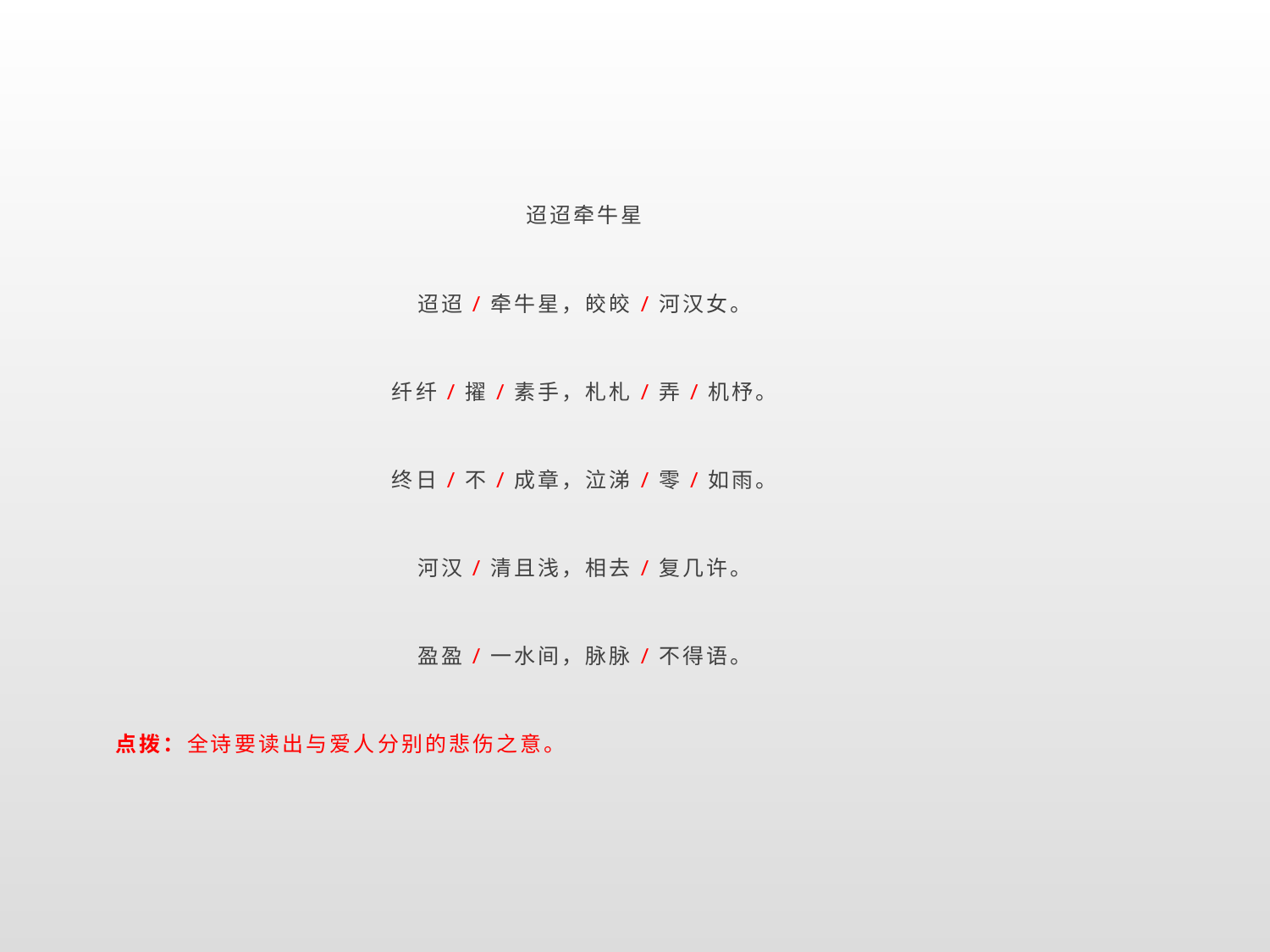

迢迢牵牛星
迢迢/牵牛星，皎皎/河汉女。
纤纤/擢/素手，札札/弄/机杼。
终日/不/成章，泣涕/零/如雨。
河汉/清且浅，相去/复几许。
盈盈/一水间，脉脉/不得语。
    点拨：全诗要读出与爱人分别的悲伤之意。